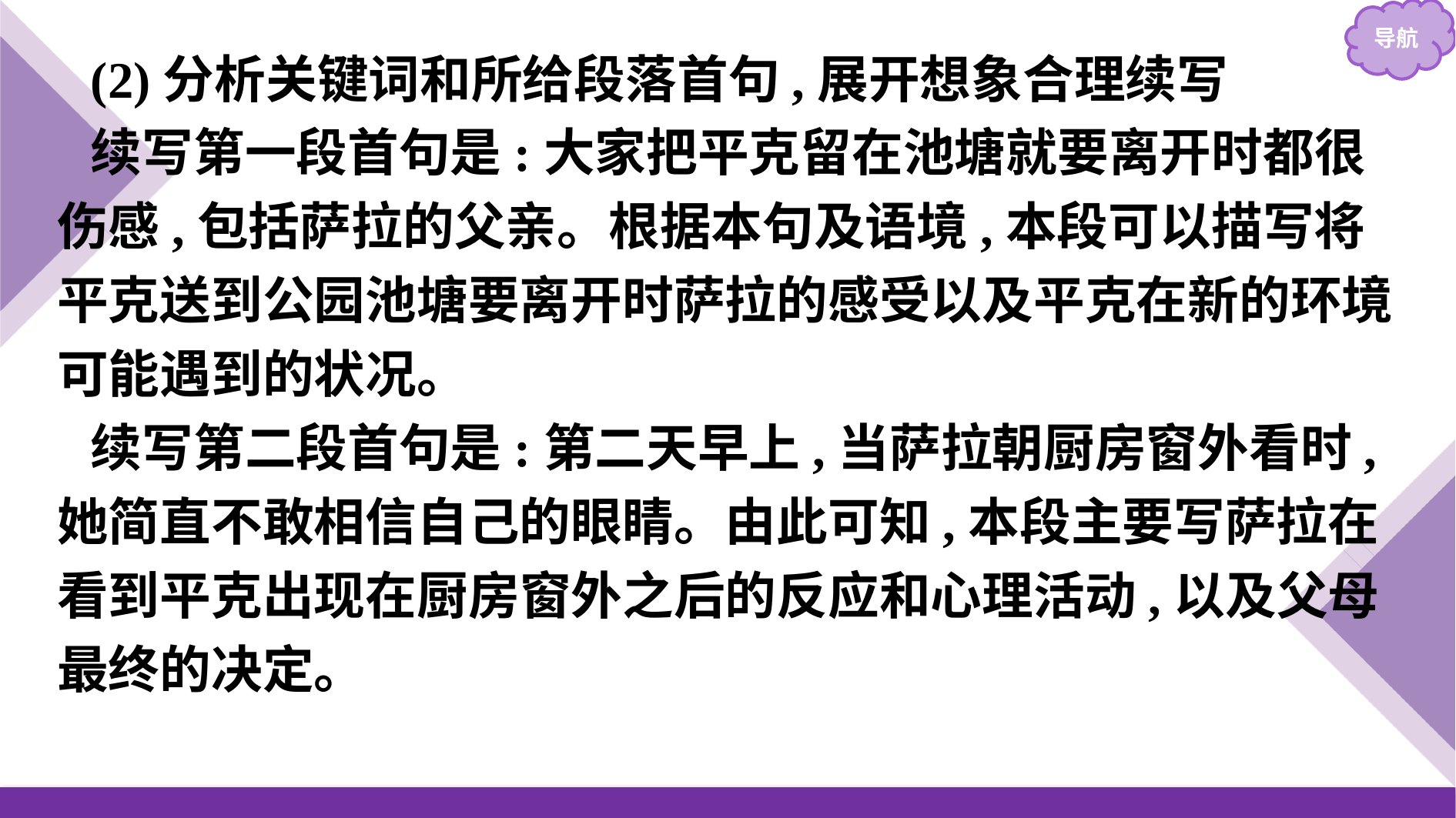

(2)分析关键词和所给段落首句,展开想象合理续写
续写第一段首句是:大家把平克留在池塘就要离开时都很伤感,包括萨拉的父亲。根据本句及语境,本段可以描写将平克送到公园池塘要离开时萨拉的感受以及平克在新的环境可能遇到的状况。
续写第二段首句是:第二天早上,当萨拉朝厨房窗外看时,她简直不敢相信自己的眼睛。由此可知,本段主要写萨拉在看到平克出现在厨房窗外之后的反应和心理活动,以及父母最终的决定。